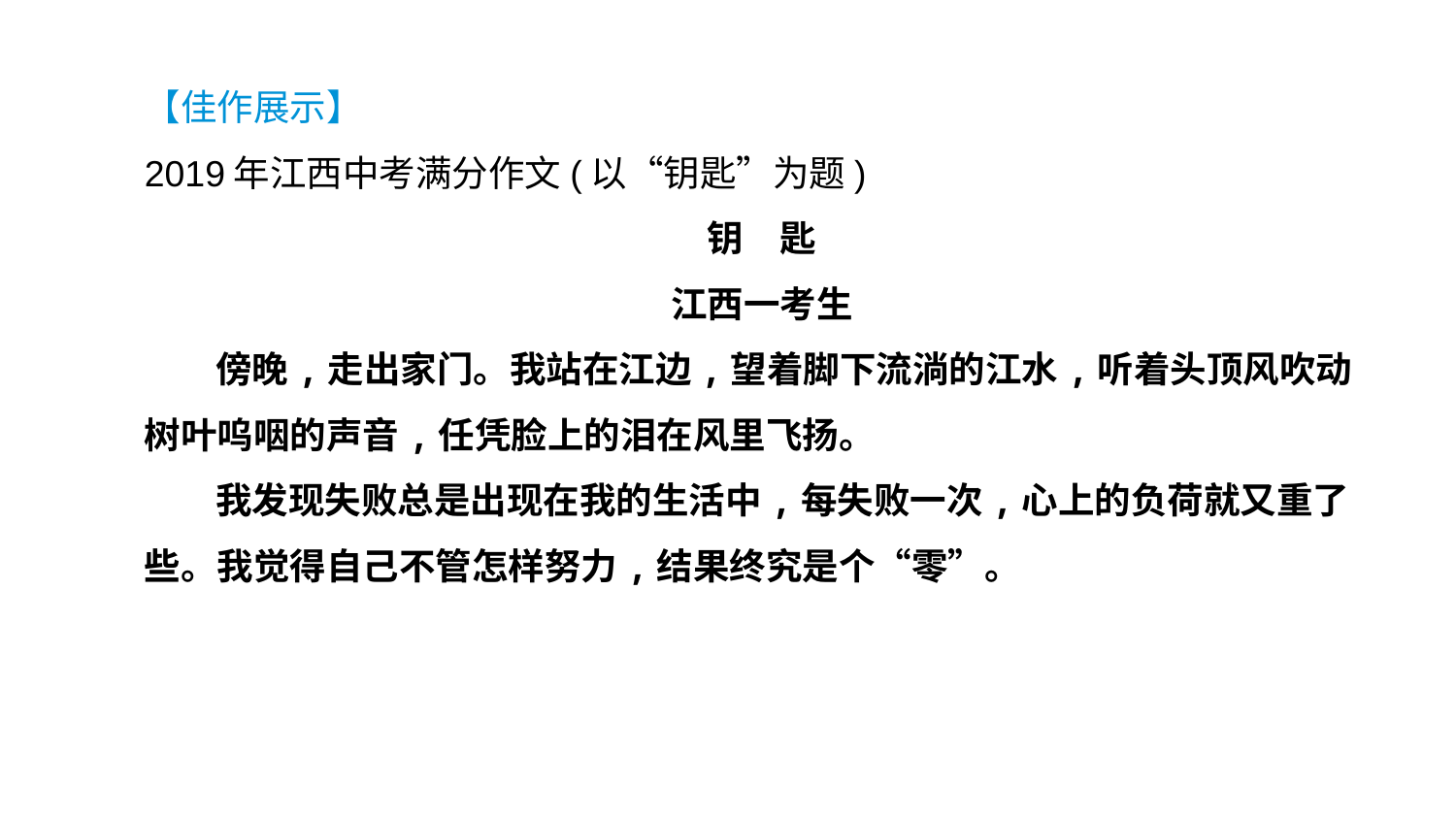

【佳作展示】
2019年江西中考满分作文(以“钥匙”为题)
钥　匙
江西一考生
傍晚,走出家门。我站在江边,望着脚下流淌的江水,听着头顶风吹动树叶呜咽的声音,任凭脸上的泪在风里飞扬。
我发现失败总是出现在我的生活中,每失败一次,心上的负荷就又重了些。我觉得自己不管怎样努力,结果终究是个“零”。